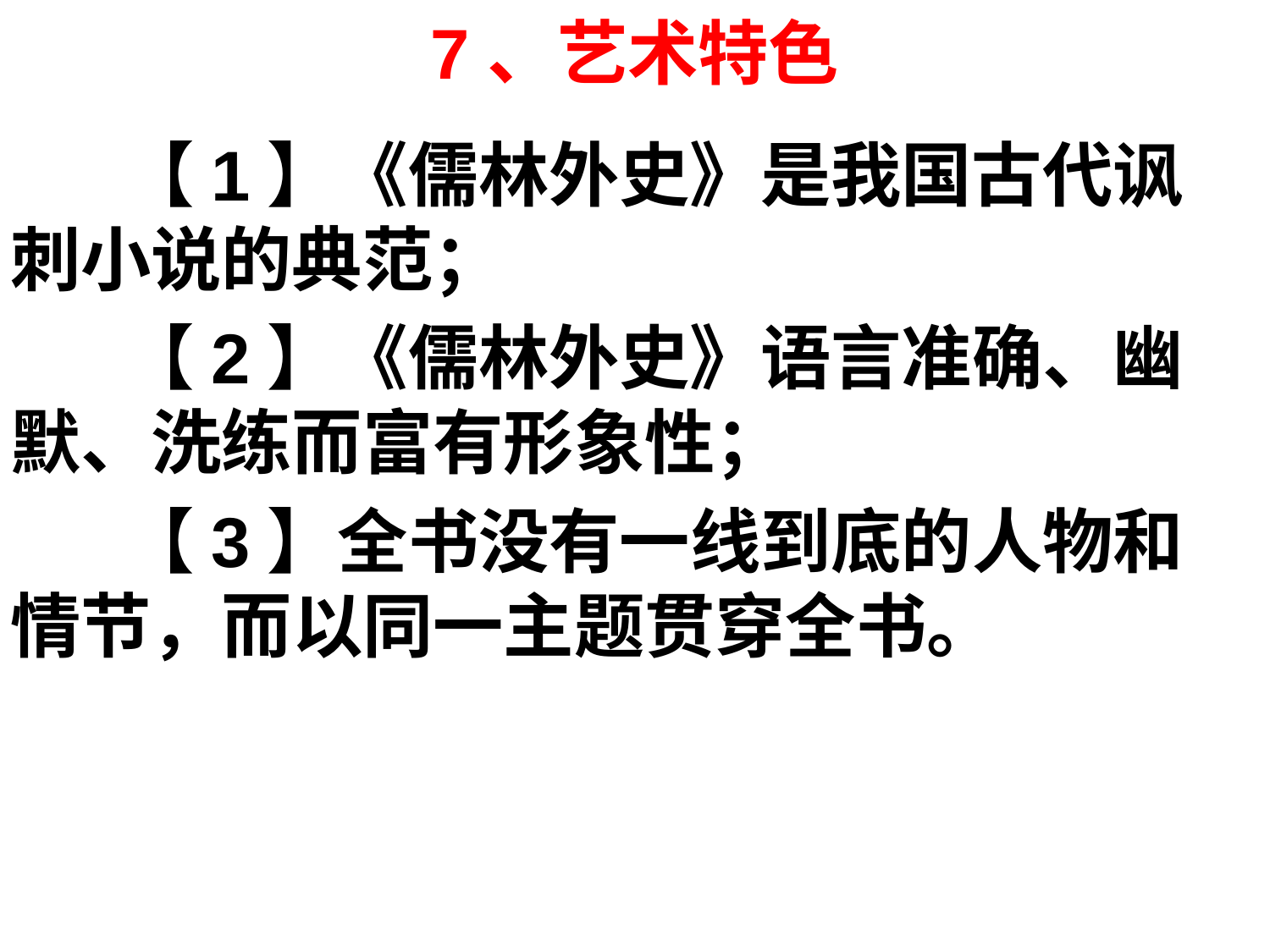

# 7、艺术特色
      【1】《儒林外史》是我国古代讽刺小说的典范；
      【2】《儒林外史》语言准确、幽默、洗练而富有形象性；
      【3】全书没有一线到底的人物和情节，而以同一主题贯穿全书。